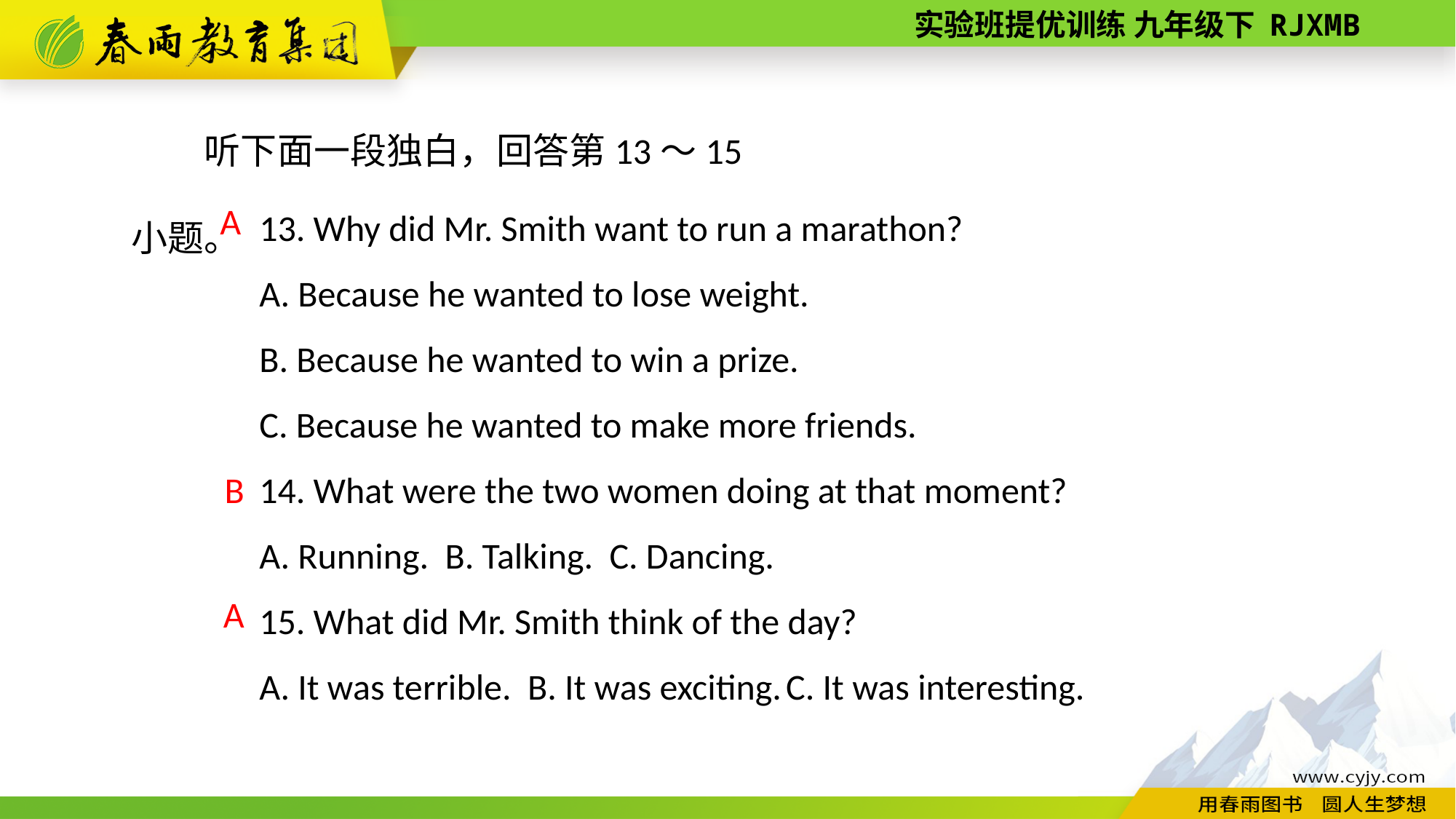

听下面一段独白，回答第13～15小题。
13. Why did Mr. Smith want to run a marathon?
A. Because he wanted to lose weight.
B. Because he wanted to win a prize.
C. Because he wanted to make more friends.
14. What were the two women doing at that moment?
A. Running.  B. Talking.  C. Dancing.
15. What did Mr. Smith think of the day?
A. It was terrible.  B. It was exciting. C. It was interesting.
A
B
A